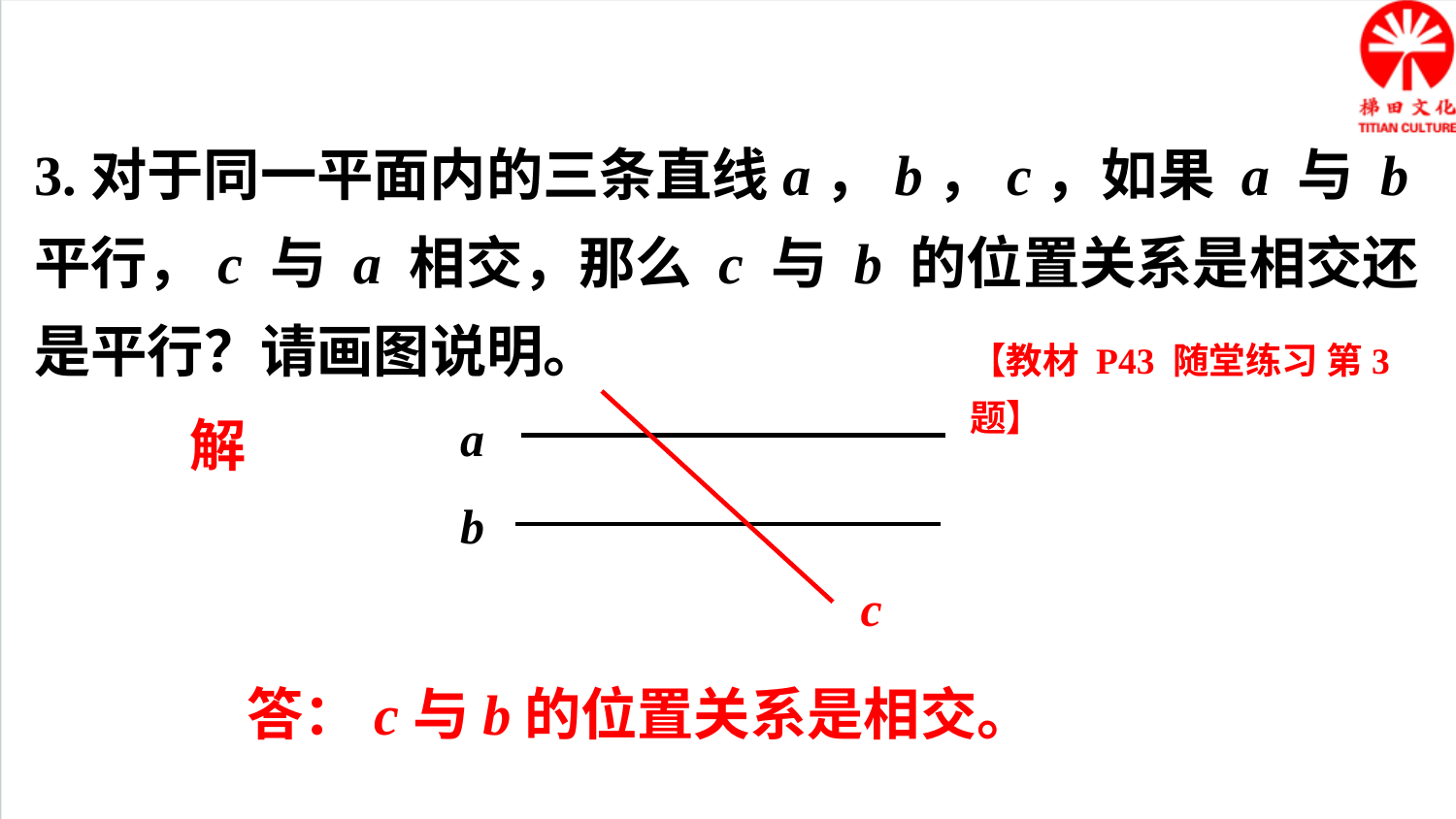

3.对于同一平面内的三条直线a，b，c，如果 a 与 b 平行，c 与 a 相交，那么 c 与 b 的位置关系是相交还是平行？请画图说明。
【教材 P43 随堂练习 第3题】
解
a
b
c
答：c与b的位置关系是相交。